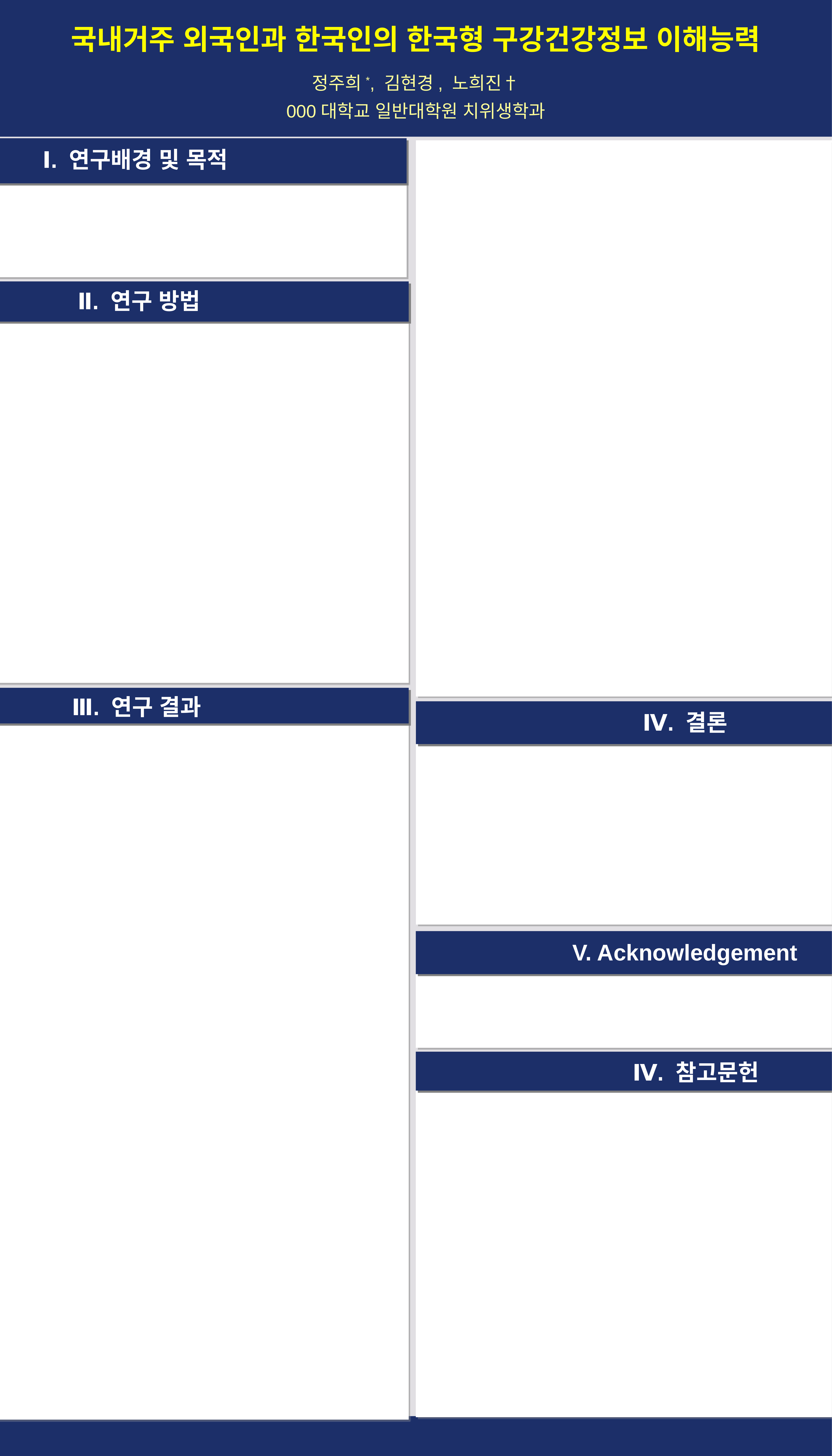

국내거주 외국인과 한국인의 한국형 구강건강정보 이해능력
정주희*, 김현경, 노희진†
000대학교 일반대학원 치위생학과

Ⅰ. 연구배경 및 목적

Ⅱ. 연구 방법

Ⅲ. 연구 결과

Ⅳ. 결론

V. Acknowledgement

Ⅳ. 참고문헌